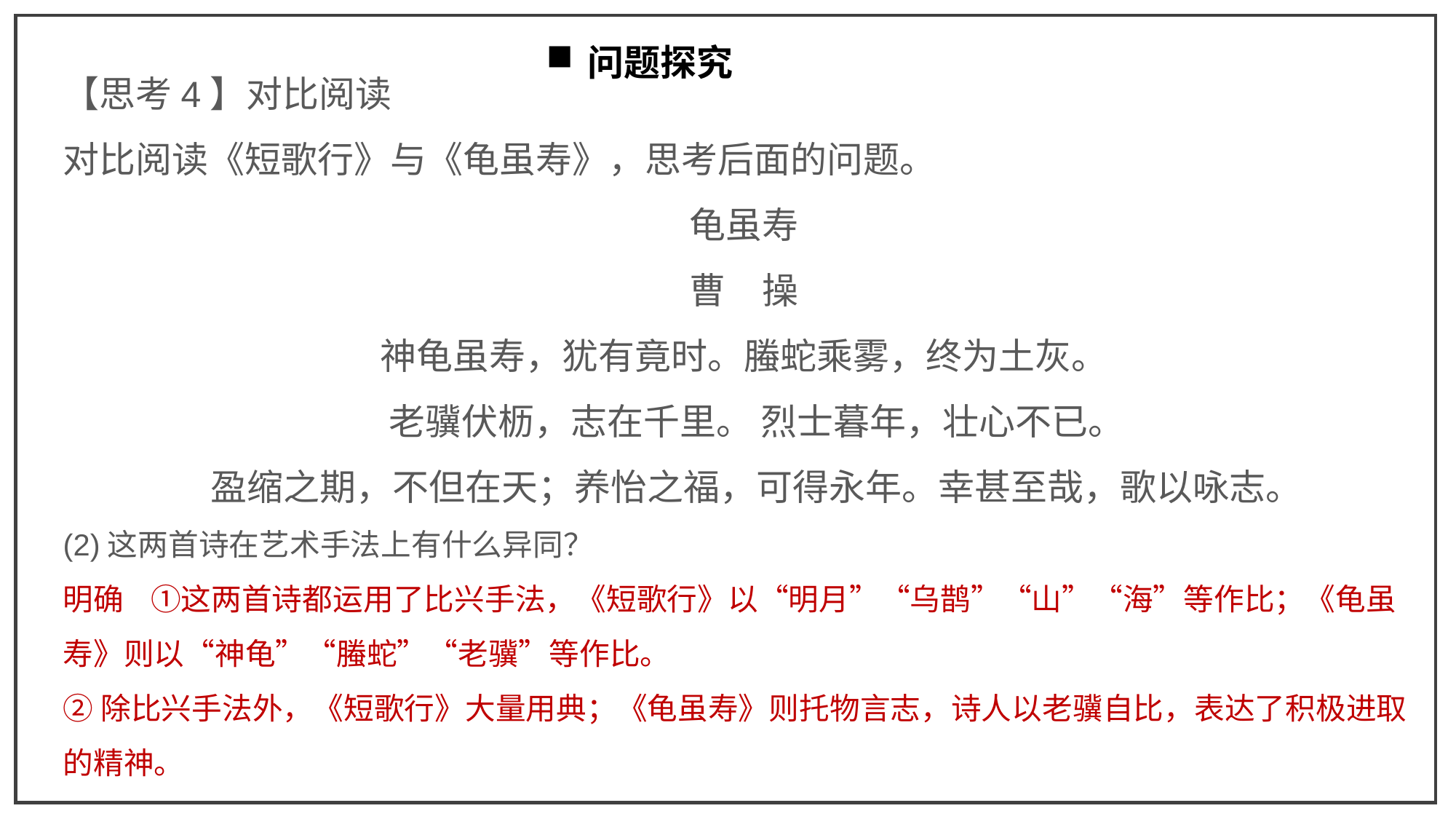

问题探究
【思考4】对比阅读
对比阅读《短歌行》与《龟虽寿》，思考后面的问题。
龟虽寿
曹　操
神龟虽寿，犹有竟时。螣蛇乘雾，终为土灰。
  老骥伏枥，志在千里。 烈士暮年，壮心不已。
  盈缩之期，不但在天；养怡之福，可得永年。幸甚至哉，歌以咏志。
(2)这两首诗在艺术手法上有什么异同？
明确    ①这两首诗都运用了比兴手法，《短歌行》以“明月”“乌鹊”“山”“海”等作比；《龟虽寿》则以“神龟”“螣蛇”“老骥”等作比。
②除比兴手法外，《短歌行》大量用典；《龟虽寿》则托物言志，诗人以老骥自比，表达了积极进取的精神。